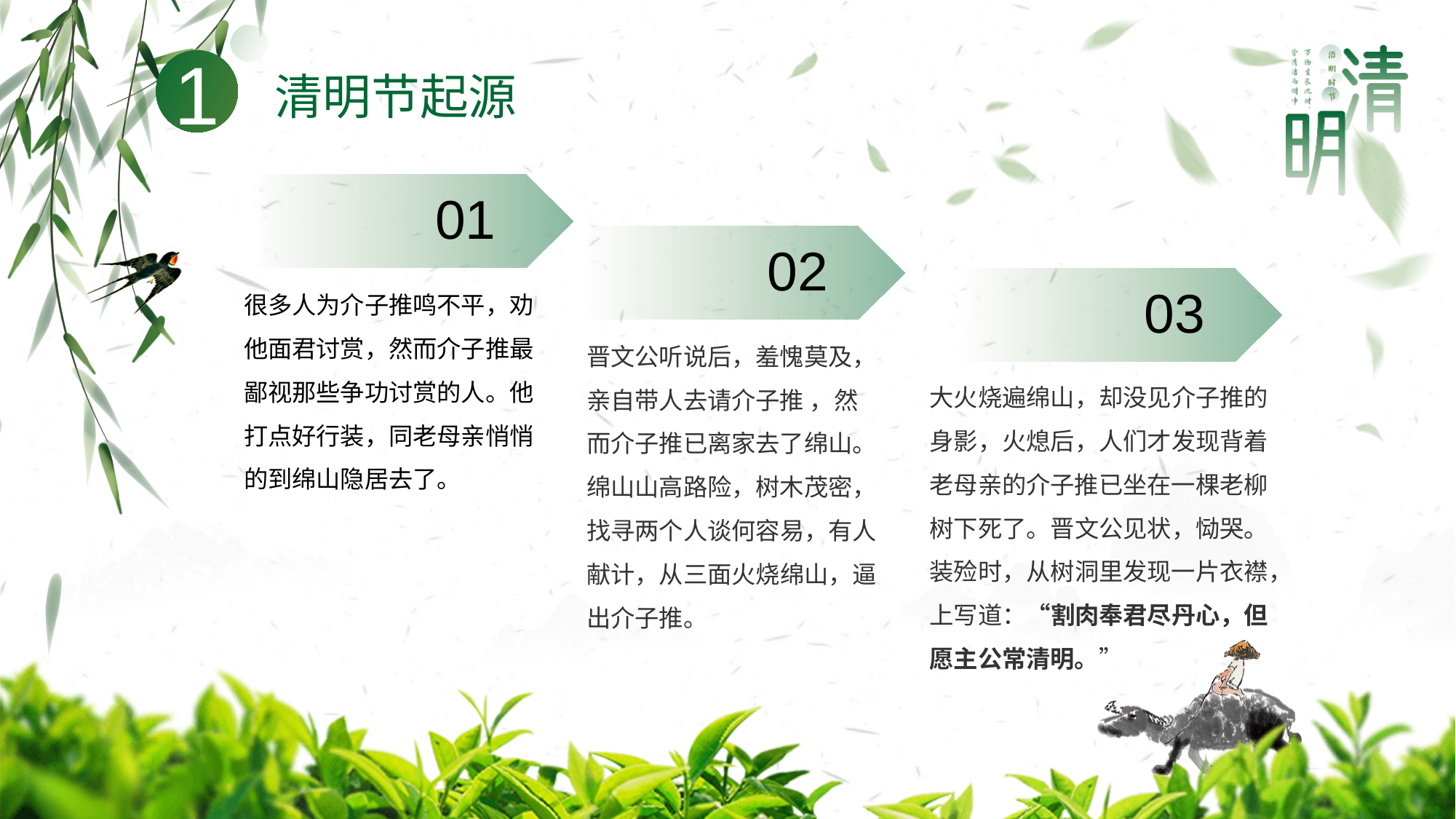

1

清明节起源

01

02

03
很多人为介子推鸣不平，劝他面君讨赏，然而介子推最鄙视那些争功讨赏的人。他打点好行装，同老母亲悄悄的到绵山隐居去了。
大火烧遍绵山，却没见介子推的身影，火熄后，人们才发现背着老母亲的介子推已坐在一棵老柳树下死了。晋文公见状，恸哭。装殓时，从树洞里发现一片衣襟，上写道：“割肉奉君尽丹心，但愿主公常清明。”
晋文公听说后，羞愧莫及，亲自带人去请介子推 ，然而介子推已离家去了绵山。绵山山高路险，树木茂密，找寻两个人谈何容易，有人献计，从三面火烧绵山，逼出介子推。